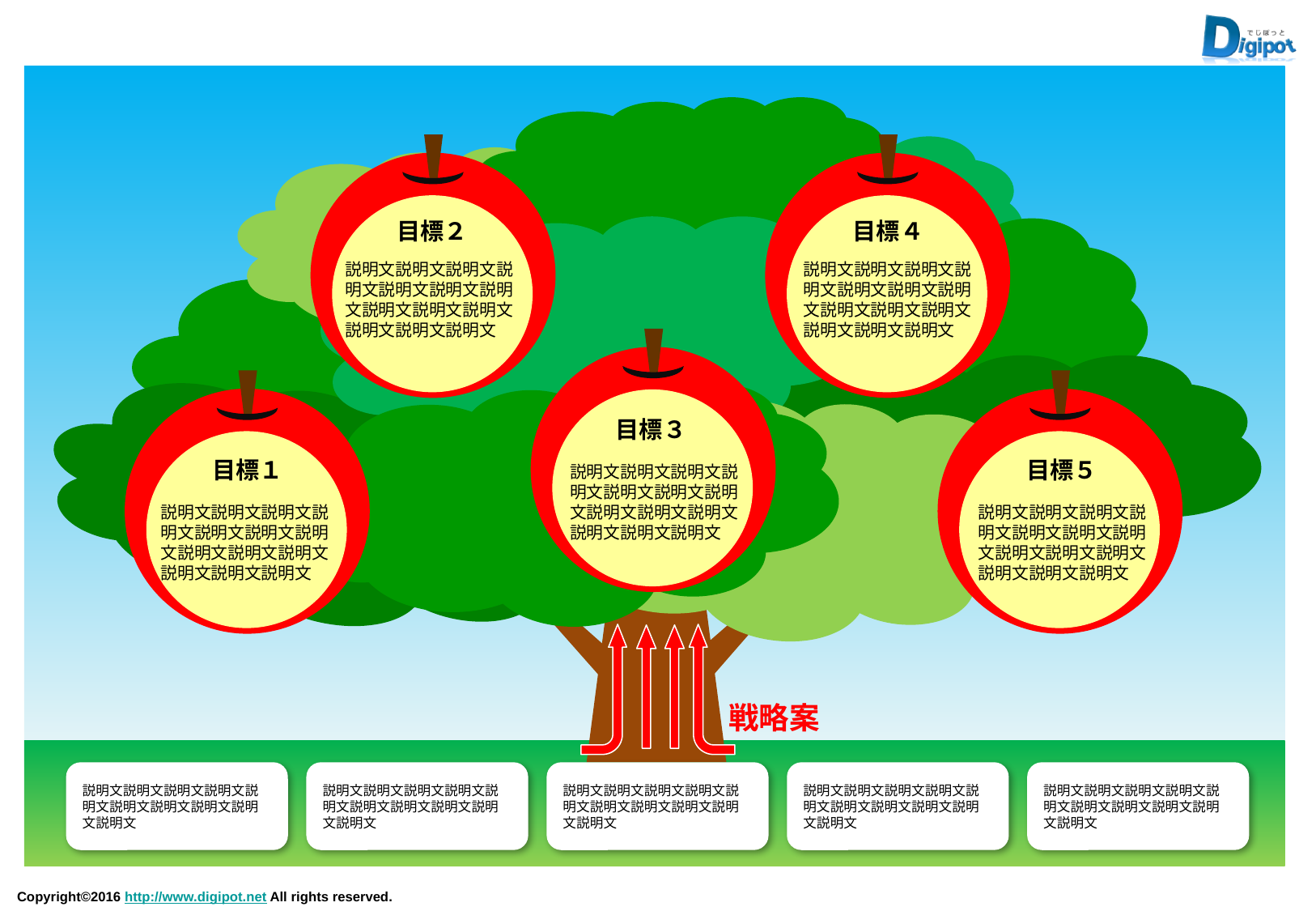

目標２
目標４
説明文説明文説明文説明文説明文説明文説明文説明文説明文説明文説明文説明文説明文
説明文説明文説明文説明文説明文説明文説明文説明文説明文説明文説明文説明文説明文

目標３

目標１
目標５
説明文説明文説明文説明文説明文説明文説明文説明文説明文説明文説明文説明文説明文
説明文説明文説明文説明文説明文説明文説明文説明文説明文説明文説明文説明文説明文
説明文説明文説明文説明文説明文説明文説明文説明文説明文説明文説明文説明文説明文

戦略案

説明文説明文説明文説明文説明文説明文説明文説明文説明文説明文
説明文説明文説明文説明文説明文説明文説明文説明文説明文説明文
説明文説明文説明文説明文説明文説明文説明文説明文説明文説明文
説明文説明文説明文説明文説明文説明文説明文説明文説明文説明文
説明文説明文説明文説明文説明文説明文説明文説明文説明文説明文